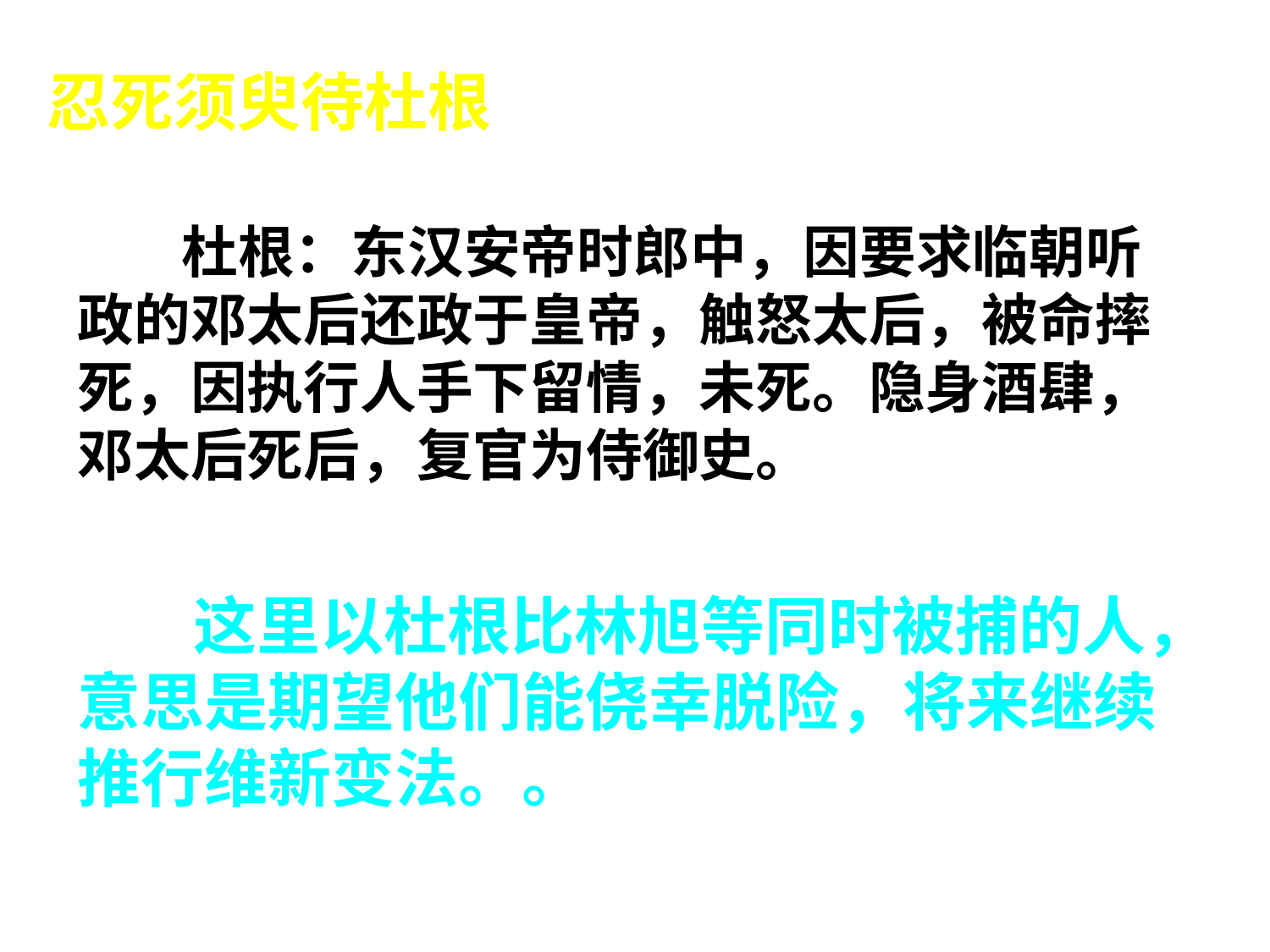

忍死须臾待杜根
       杜根：东汉安帝时郎中，因要求临朝听政的邓太后还政于皇帝，触怒太后，被命摔死，因执行人手下留情，未死。隐身酒肆，邓太后死后，复官为侍御史。
       这里以杜根比林旭等同时被捕的人，意思是期望他们能侥幸脱险，将来继续推行维新变法。。